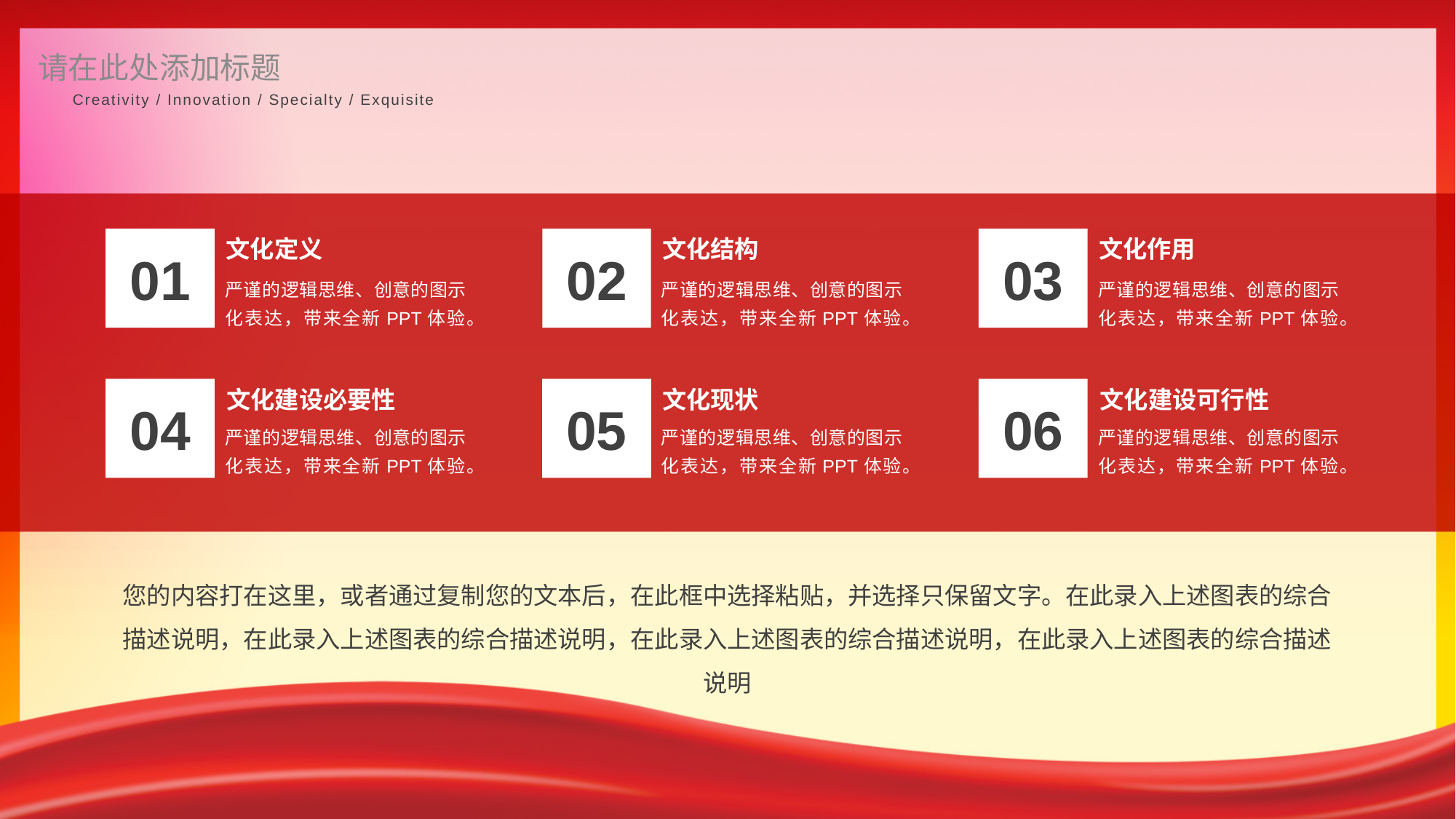

请在此处添加标题
Creativity / Innovation / Specialty / Exquisite

01
文化定义
02
文化结构
03
文化作用
严谨的逻辑思维、创意的图示化表达，带来全新PPT体验。
严谨的逻辑思维、创意的图示化表达，带来全新PPT体验。
严谨的逻辑思维、创意的图示化表达，带来全新PPT体验。
04
文化建设必要性
05
文化现状
06
文化建设可行性
严谨的逻辑思维、创意的图示化表达，带来全新PPT体验。
严谨的逻辑思维、创意的图示化表达，带来全新PPT体验。
严谨的逻辑思维、创意的图示化表达，带来全新PPT体验。
您的内容打在这里，或者通过复制您的文本后，在此框中选择粘贴，并选择只保留文字。在此录入上述图表的综合描述说明，在此录入上述图表的综合描述说明，在此录入上述图表的综合描述说明，在此录入上述图表的综合描述说明